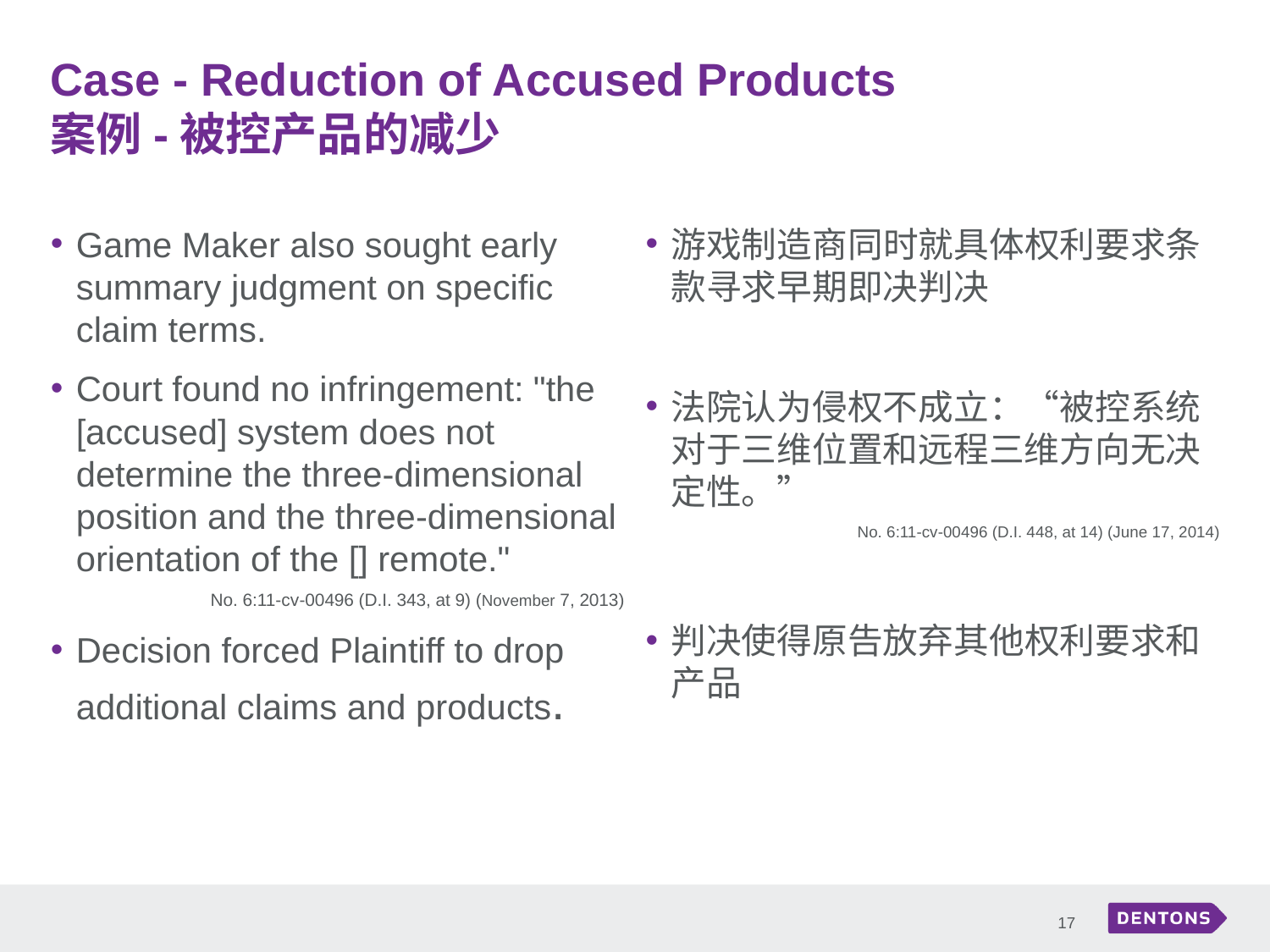

# Case - Reduction of Accused Products 案例-被控产品的减少
Game Maker also sought early summary judgment on specific claim terms.
Court found no infringement: "the [accused] system does not determine the three-dimensional position and the three-dimensional orientation of the [] remote."
No. 6:11-cv-00496 (D.I. 343, at 9) (November 7, 2013)
Decision forced Plaintiff to drop additional claims and products.
游戏制造商同时就具体权利要求条款寻求早期即决判决

法院认为侵权不成立：“被控系统对于三维位置和远程三维方向无决定性。”
No. 6:11-cv-00496 (D.I. 448, at 14) (June 17, 2014)

判决使得原告放弃其他权利要求和产品

17